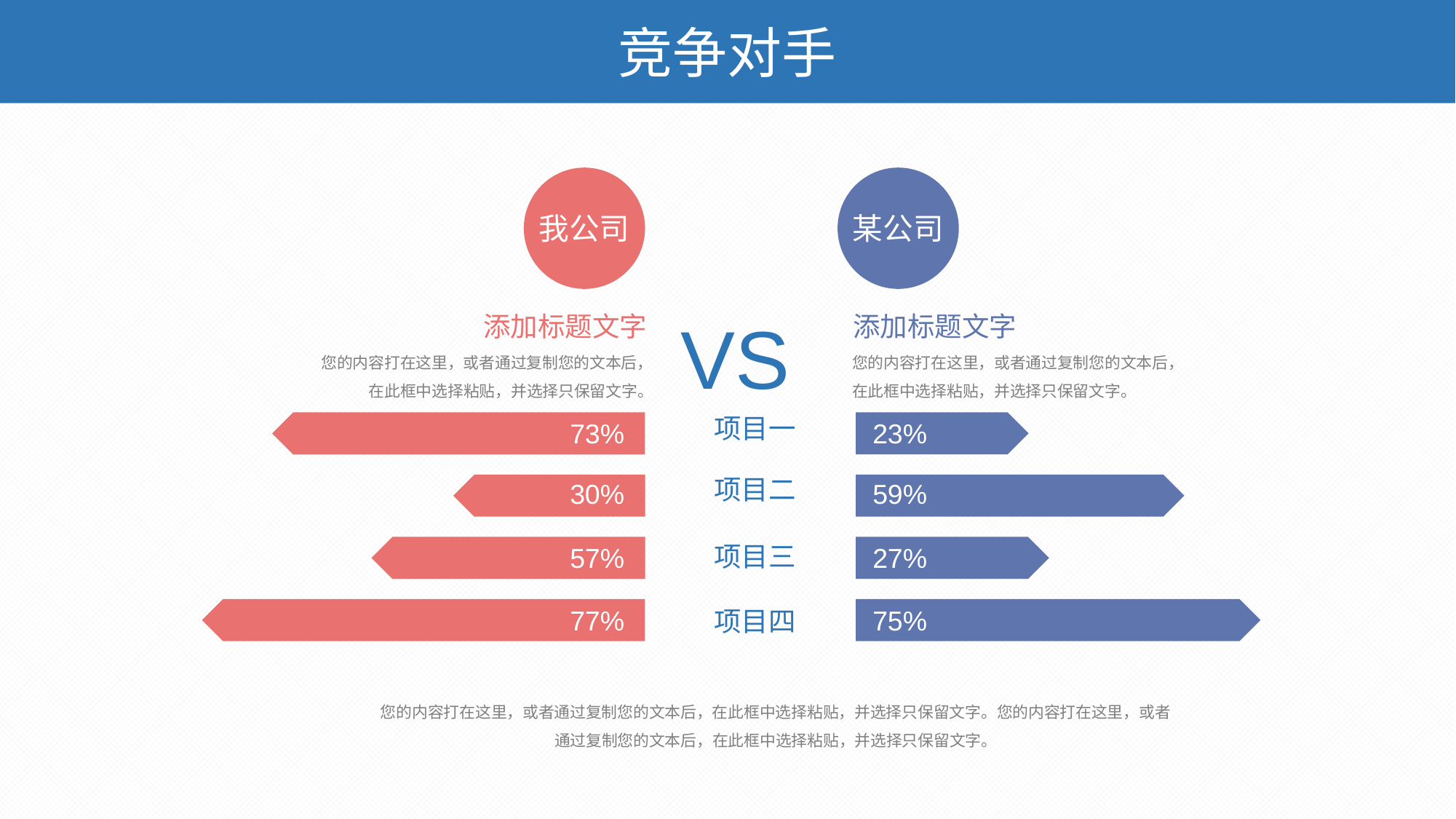

竞争对手

我公司

某公司
VS
项目一
项目二
项目三
项目四
添加标题文字
您的内容打在这里，或者通过复制您的文本后，在此框中选择粘贴，并选择只保留文字。
添加标题文字
您的内容打在这里，或者通过复制您的文本后，在此框中选择粘贴，并选择只保留文字。
73%

23%

30%

59%

57%

27%

77%

75%

您的内容打在这里，或者通过复制您的文本后，在此框中选择粘贴，并选择只保留文字。您的内容打在这里，或者通过复制您的文本后，在此框中选择粘贴，并选择只保留文字。